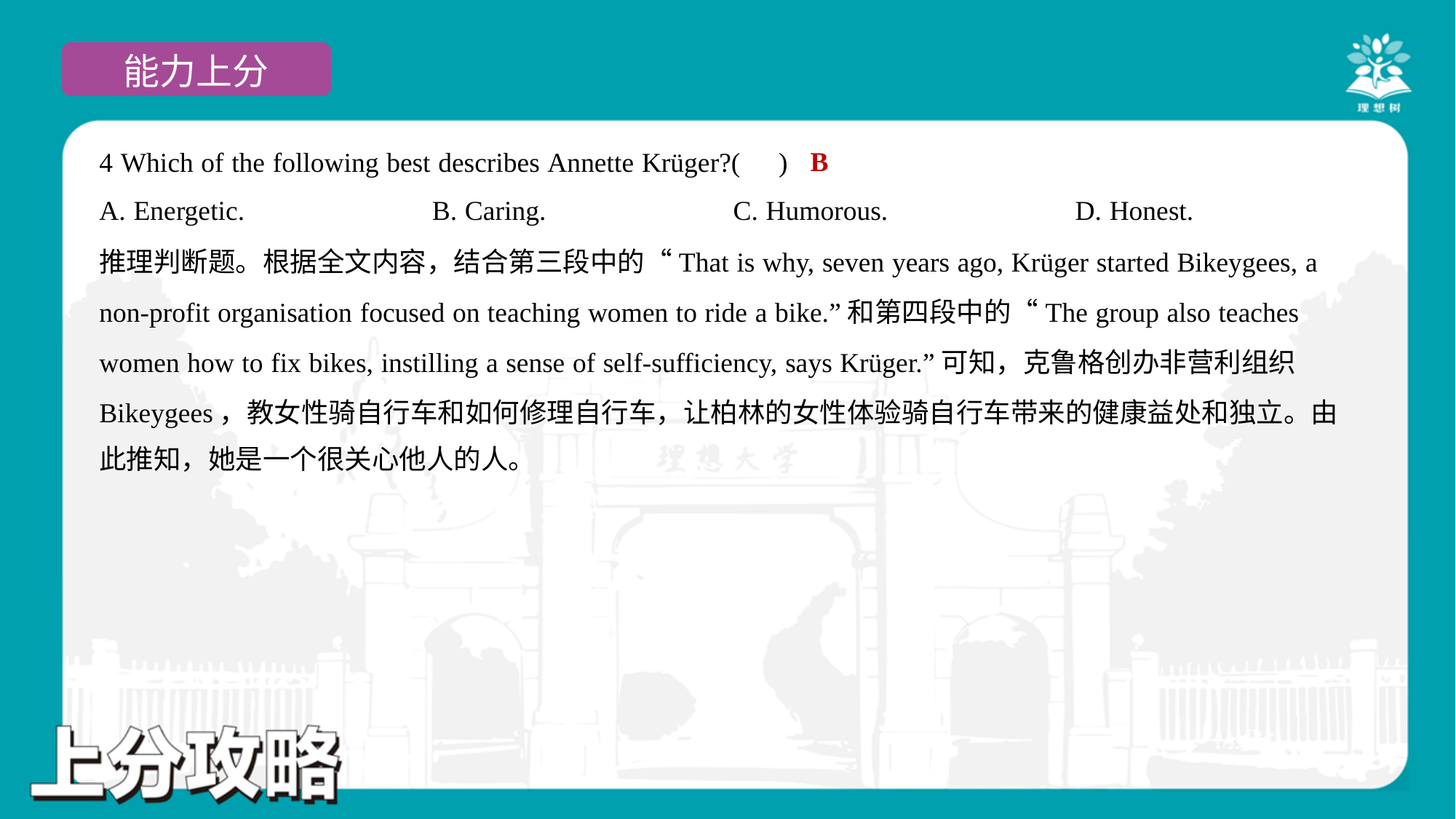

B
4 Which of the following best describes Annette Krüger?(     )
A. Energetic.	B. Caring.	C. Humorous.	D. Honest.
推理判断题。根据全文内容，结合第三段中的“That is why, seven years ago, Krüger started Bikeygees, a
non-profit organisation focused on teaching women to ride a bike.”和第四段中的“The group also teaches
women how to fix bikes, instilling a sense of self-sufficiency, says Krüger.”可知，克鲁格创办非营利组织
Bikeygees，教女性骑自行车和如何修理自行车，让柏林的女性体验骑自行车带来的健康益处和独立。由
此推知，她是一个很关心他人的人。